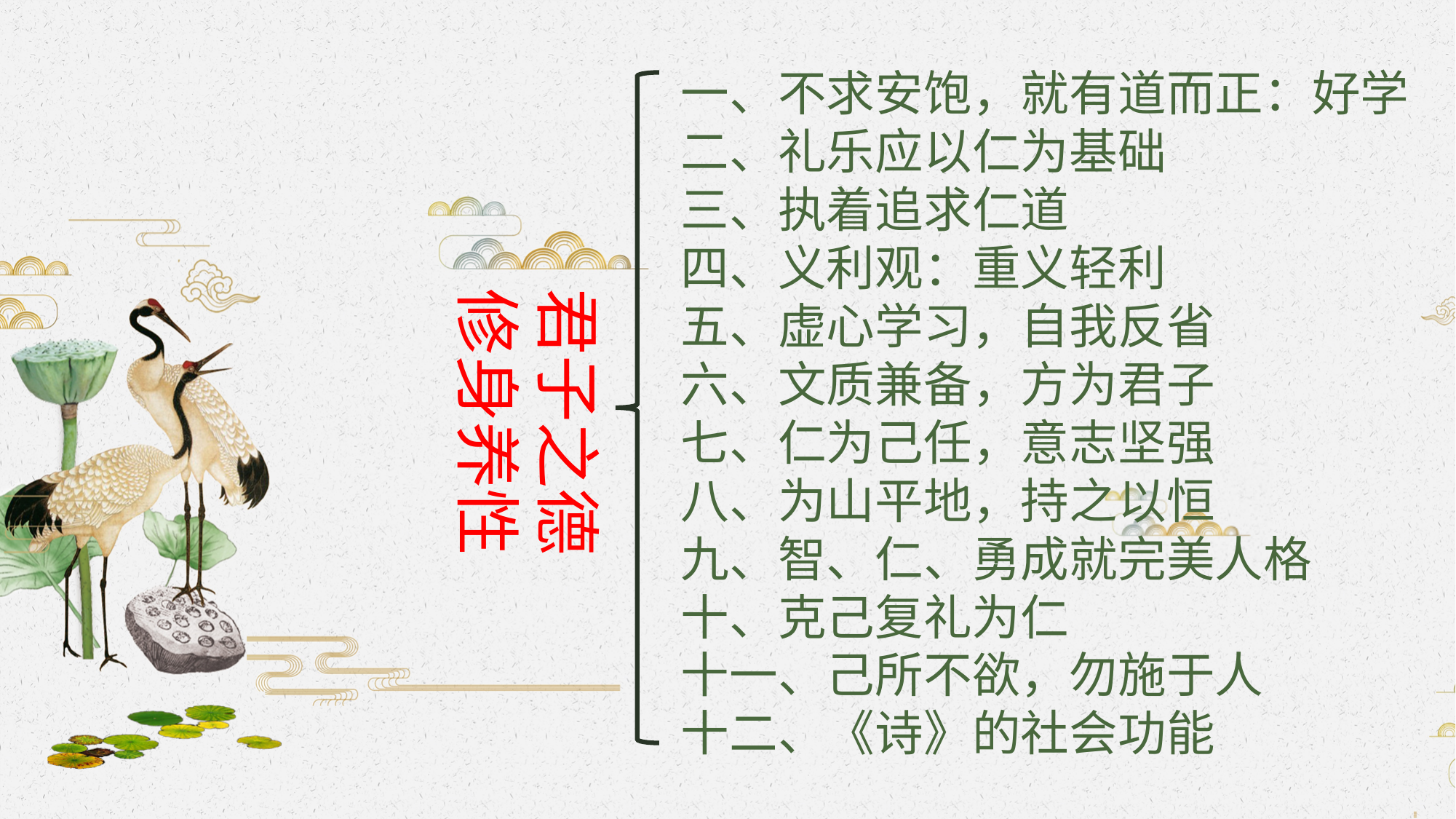

一、不求安饱，就有道而正：好学
二、礼乐应以仁为基础
三、执着追求仁道
四、义利观：重义轻利
五、虚心学习，自我反省
六、文质兼备，方为君子
七、仁为己任，意志坚强
八、为山平地，持之以恒
九、智、仁、勇成就完美人格
十、克己复礼为仁
十一、己所不欲，勿施于人
十二、《诗》的社会功能

君子之德
修身养性